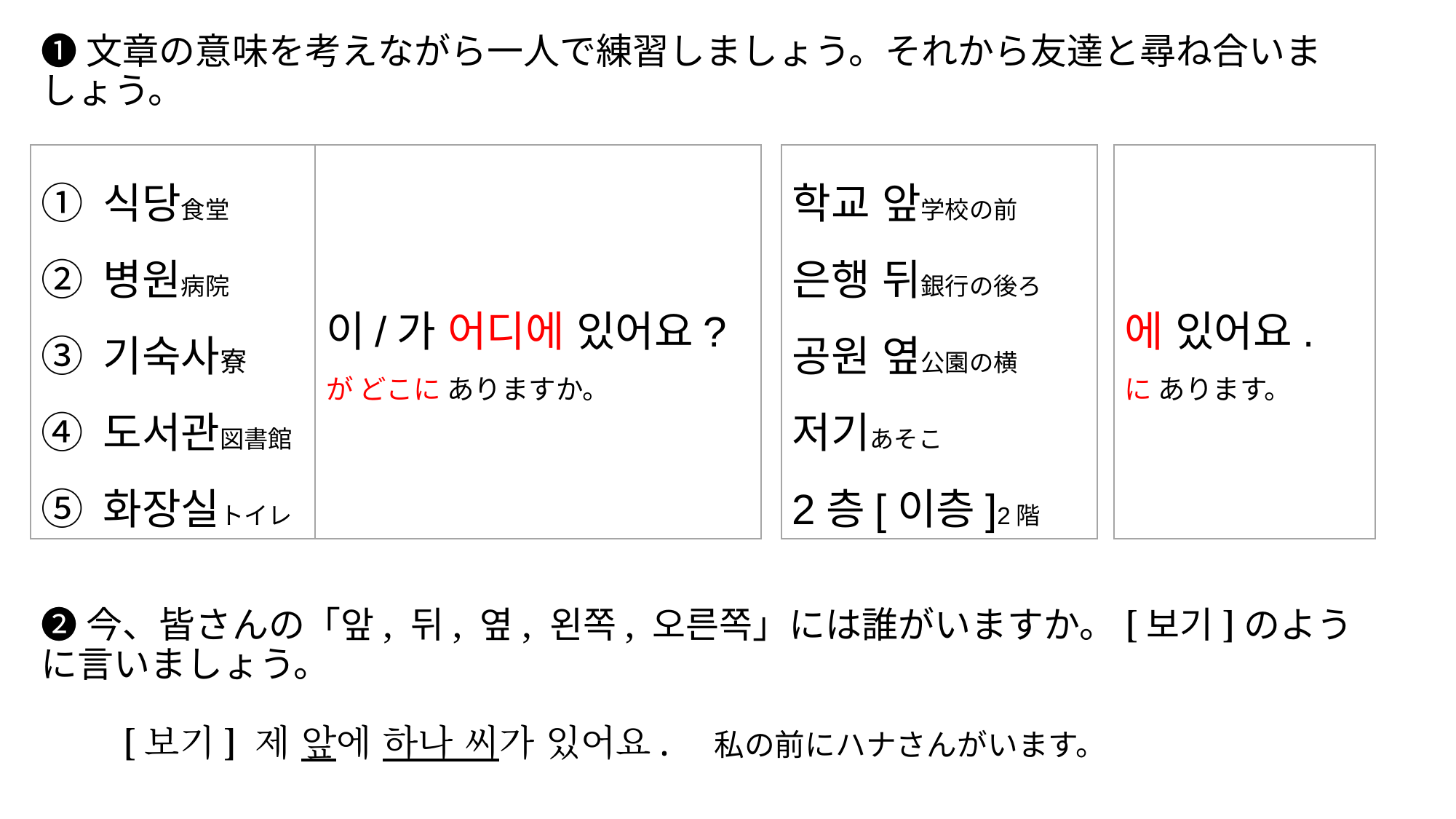

# ❶文章の意味を考えながら一人で練習しましょう。それから友達と尋ね合いましょう。

학교 앞学校の前
은행 뒤銀行の後ろ
공원 옆公園の横
저기あそこ
2층[이층]2階
에 있어요.
に あります。
① 식당食堂
② 병원病院
③ 기숙사寮
④ 도서관図書館
⑤ 화장실トイレ
이/가 어디에 있어요?
が どこに ありますか。
❷今、皆さんの「앞, 뒤, 옆, 왼쪽, 오른쪽」には誰がいますか。[보기]のように言いましょう。

　　[보기] 제 앞에 하나 씨가 있어요.　私の前にハナさんがいます。